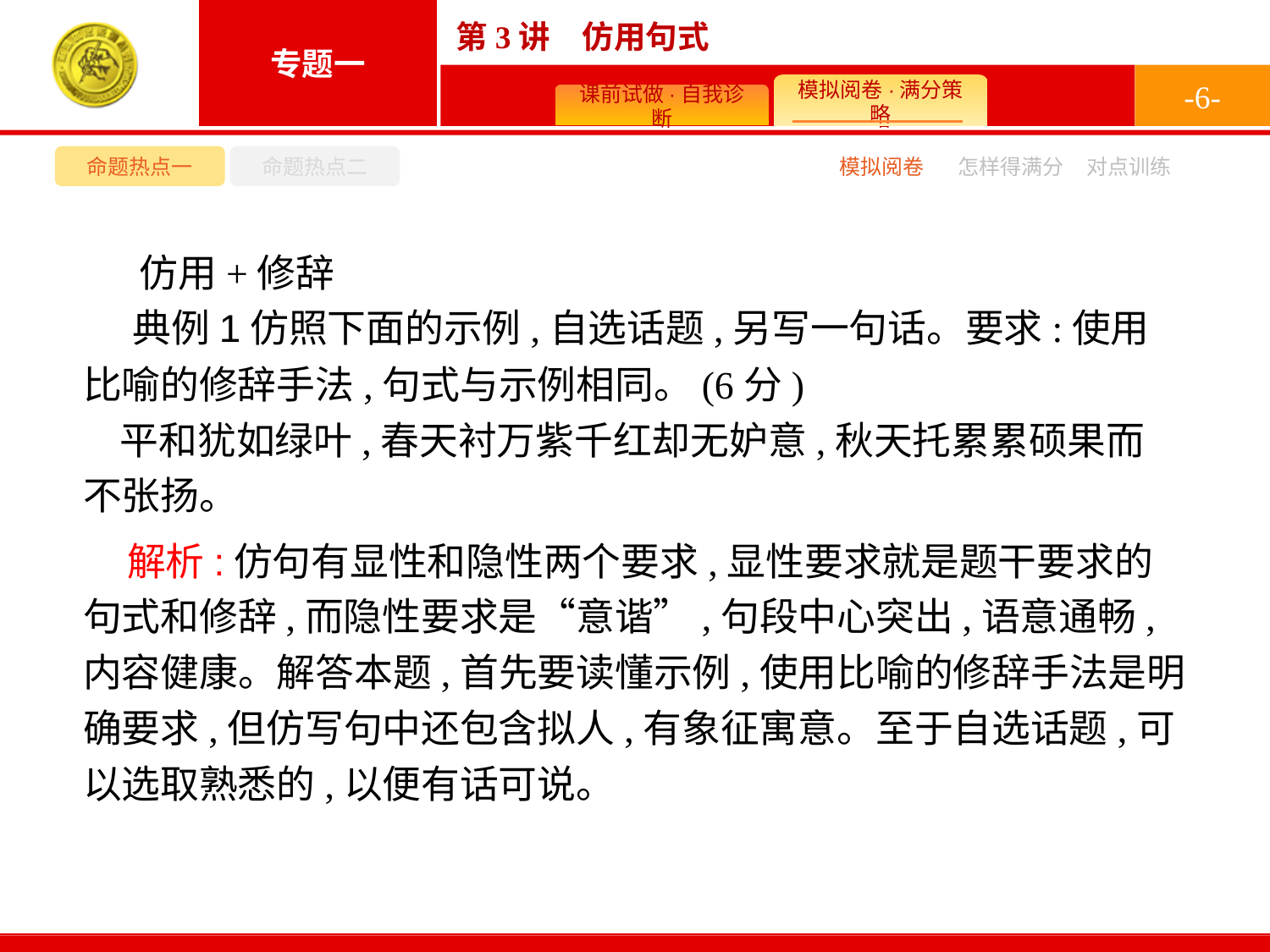

-6-
命题热点一
命题热点二
模拟阅卷
怎样得满分
对点训练
仿用+修辞
典例1仿照下面的示例,自选话题,另写一句话。要求:使用比喻的修辞手法,句式与示例相同。(6分)
平和犹如绿叶,春天衬万紫千红却无妒意,秋天托累累硕果而不张扬。
    解析:仿句有显性和隐性两个要求,显性要求就是题干要求的句式和修辞,而隐性要求是“意谐”,句段中心突出,语意通畅,内容健康。解答本题,首先要读懂示例,使用比喻的修辞手法是明确要求,但仿写句中还包含拟人,有象征寓意。至于自选话题,可以选取熟悉的,以便有话可说。